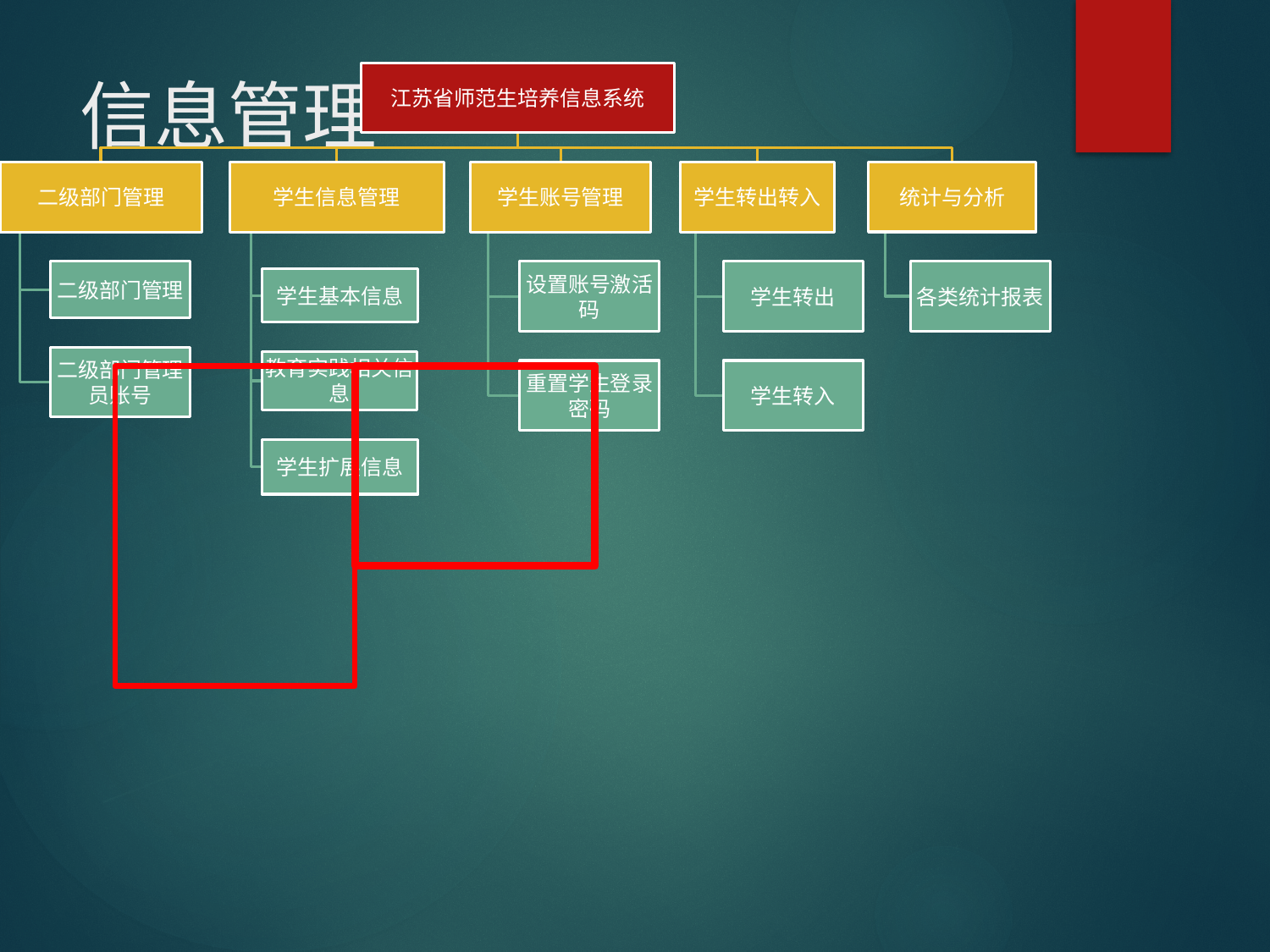

# 信息管理
江苏省师范生培养信息系统
二级部门管理
二级部门管理
二级部门管理员账号
学生信息管理
学生基本信息
教育实践相关信息
学生扩展信息
学生账号管理
设置账号激活码
重置学生登录密码
学生转出转入
学生转出
学生转入
统计与分析
各类统计报表